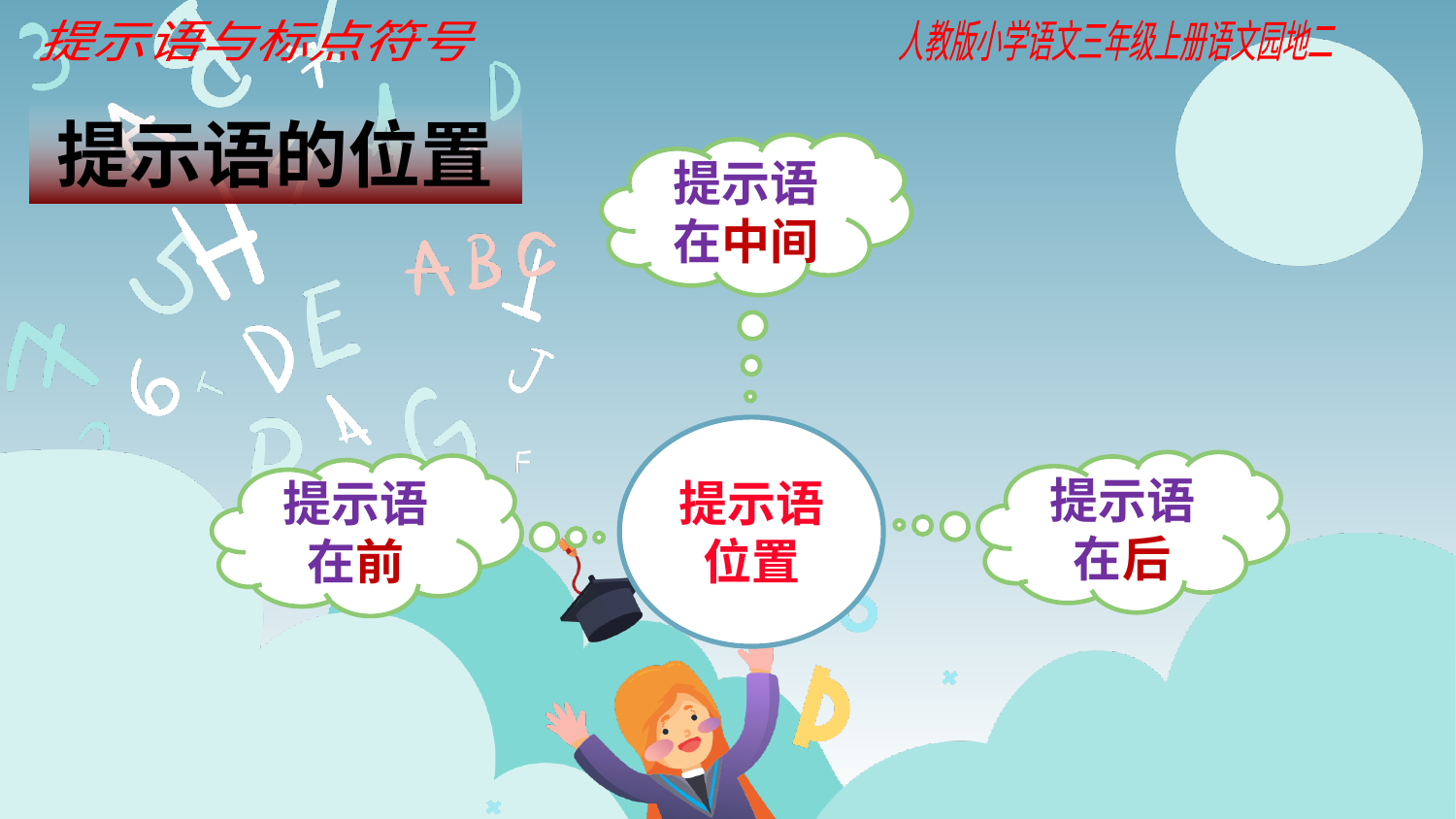

提示语与标点符号
人教版小学语文三年级上册语文园地二
提示语的位置
提示语
在中间
提示语
位置
提示语
在后
提示语
在前